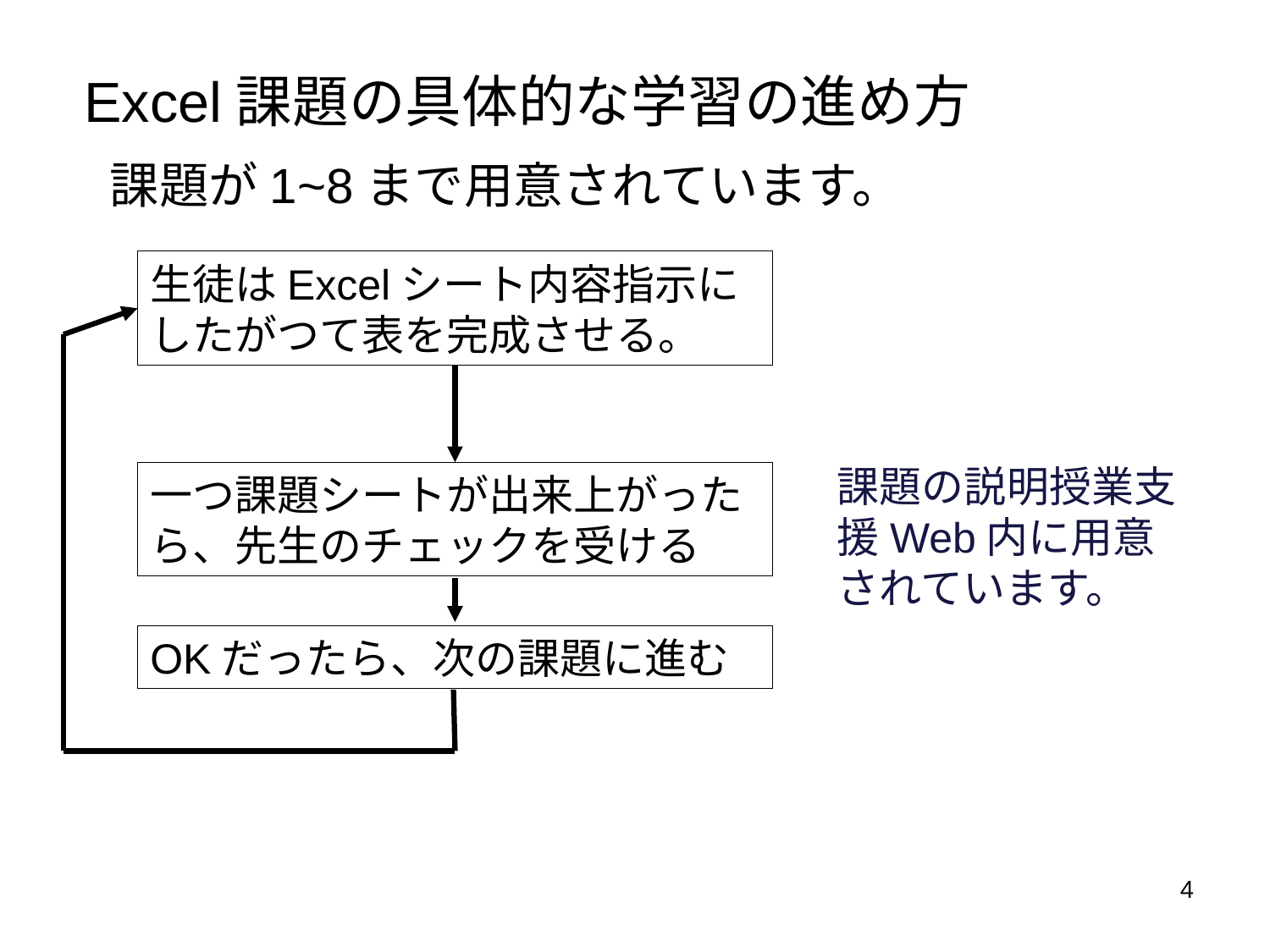

# Excel課題の具体的な学習の進め方
課題が1~8まで用意されています。
生徒はExcelシート内容指示にしたがつて表を完成させる。
課題の説明授業支援Web内に用意されています。
一つ課題シートが出来上がったら、先生のチェックを受ける
OKだったら、次の課題に進む
4